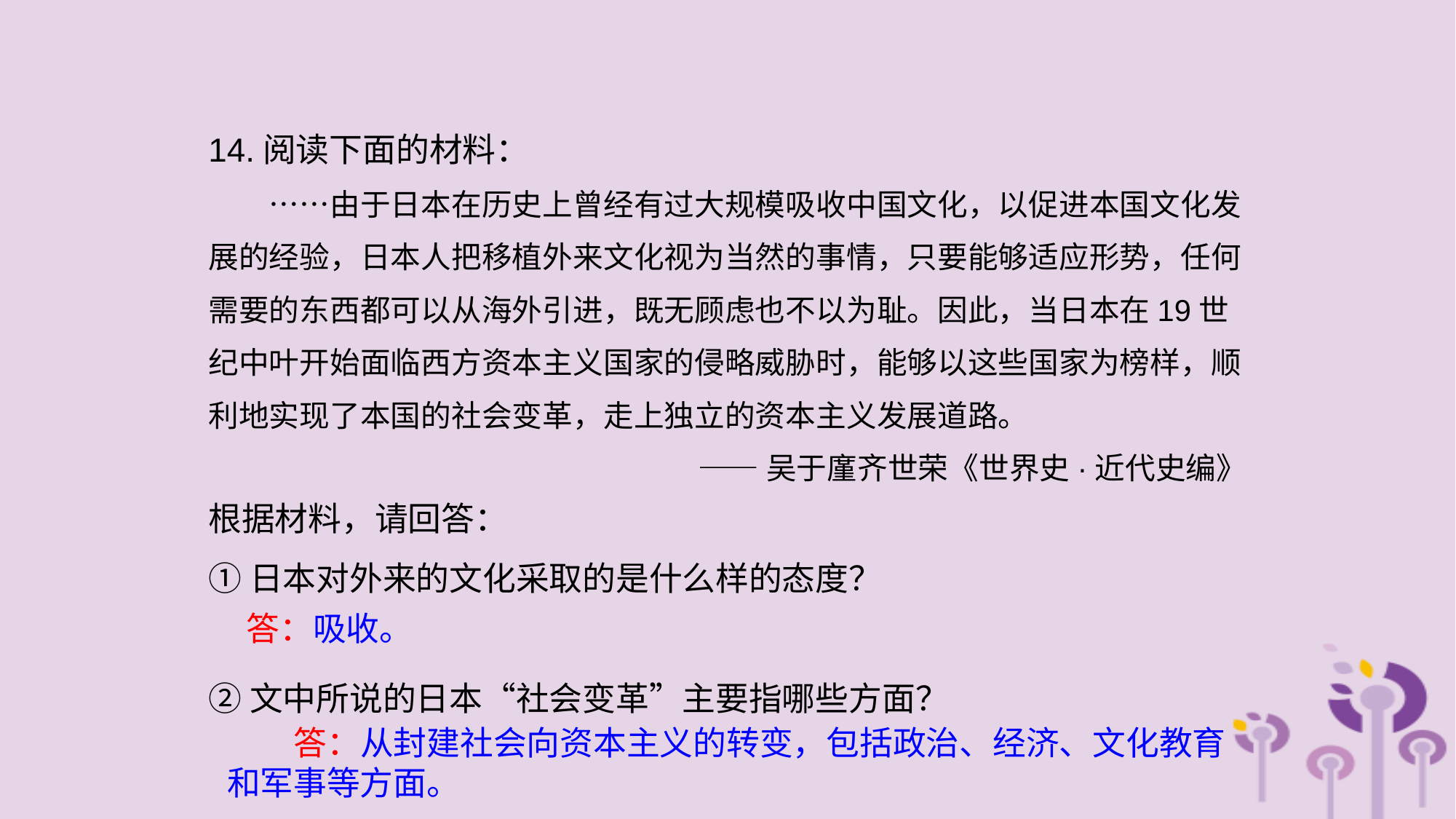

14.阅读下面的材料：
　　……由于日本在历史上曾经有过大规模吸收中国文化，以促进本国文化发展的经验，日本人把移植外来文化视为当然的事情，只要能够适应形势，任何需要的东西都可以从海外引进，既无顾虑也不以为耻。因此，当日本在19世纪中叶开始面临西方资本主义国家的侵略威胁时，能够以这些国家为榜样，顺利地实现了本国的社会变革，走上独立的资本主义发展道路。
——吴于廑齐世荣《世界史·近代史编》
根据材料，请回答：
①日本对外来的文化采取的是什么样的态度？

②文中所说的日本“社会变革”主要指哪些方面？
答：吸收。
　　答：从封建社会向资本主义的转变，包括政治、经济、文化教育和军事等方面。